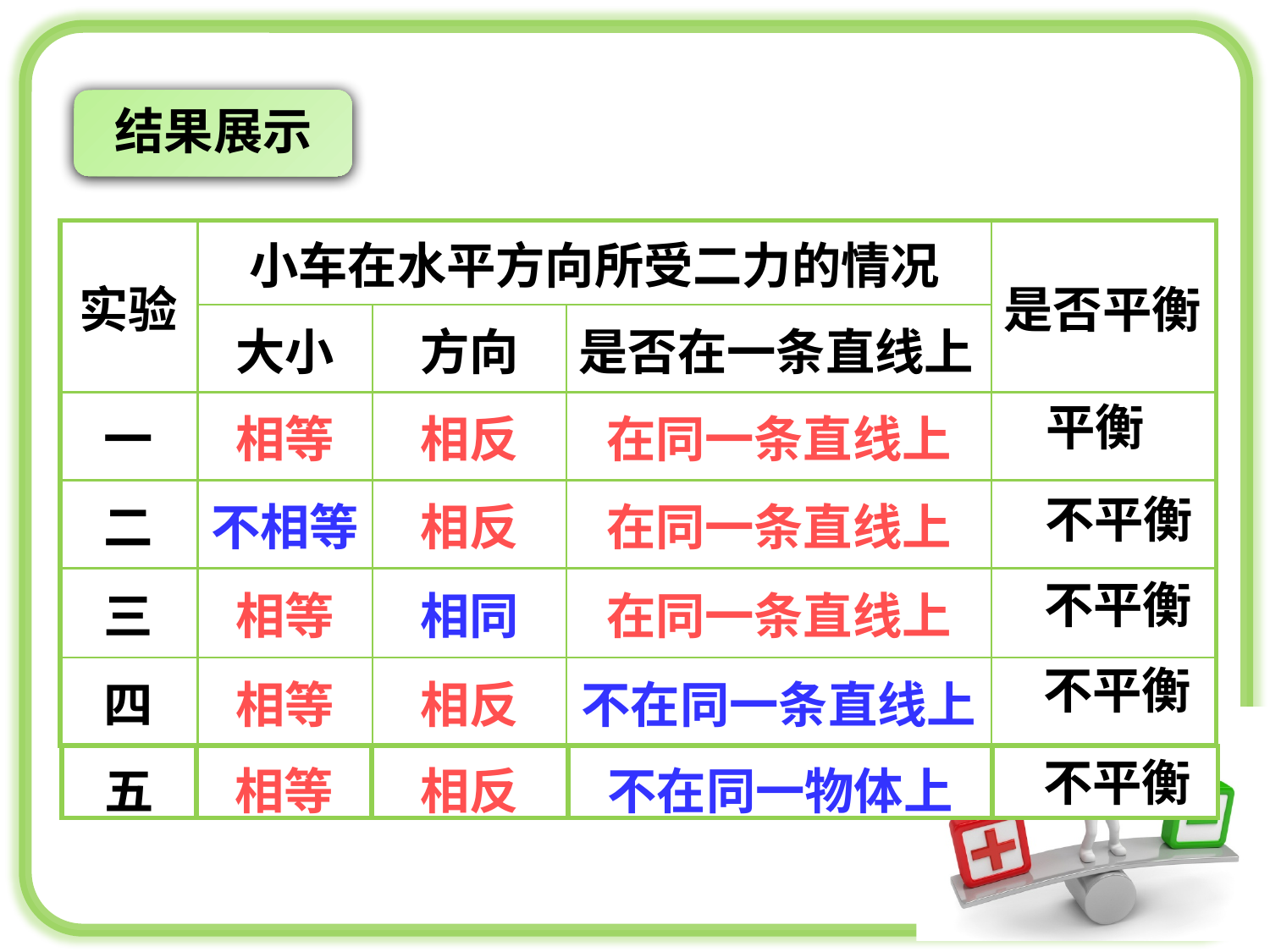

结果展示
| 实验 | 小车在水平方向所受二力的情况 |  |  | 是否平衡 |
| --- | --- | --- | --- | --- |
|  | 大小 | 方向 | 是否在一条直线上 |  |
| 一 | 相等 | 相反 | 在同一条直线上 |  |
| 二 | 不相等 | 相反 | 在同一条直线上 |  |
| 三 | 相等 | 相同 | 在同一条直线上 |  |
| 四 | 相等 | 相反 | 不在同一条直线上 |  |
平衡
不平衡
不平衡
不平衡
不平衡
| 五 | 相等 | 相反 | 不在同一物体上 |  |
| --- | --- | --- | --- | --- |